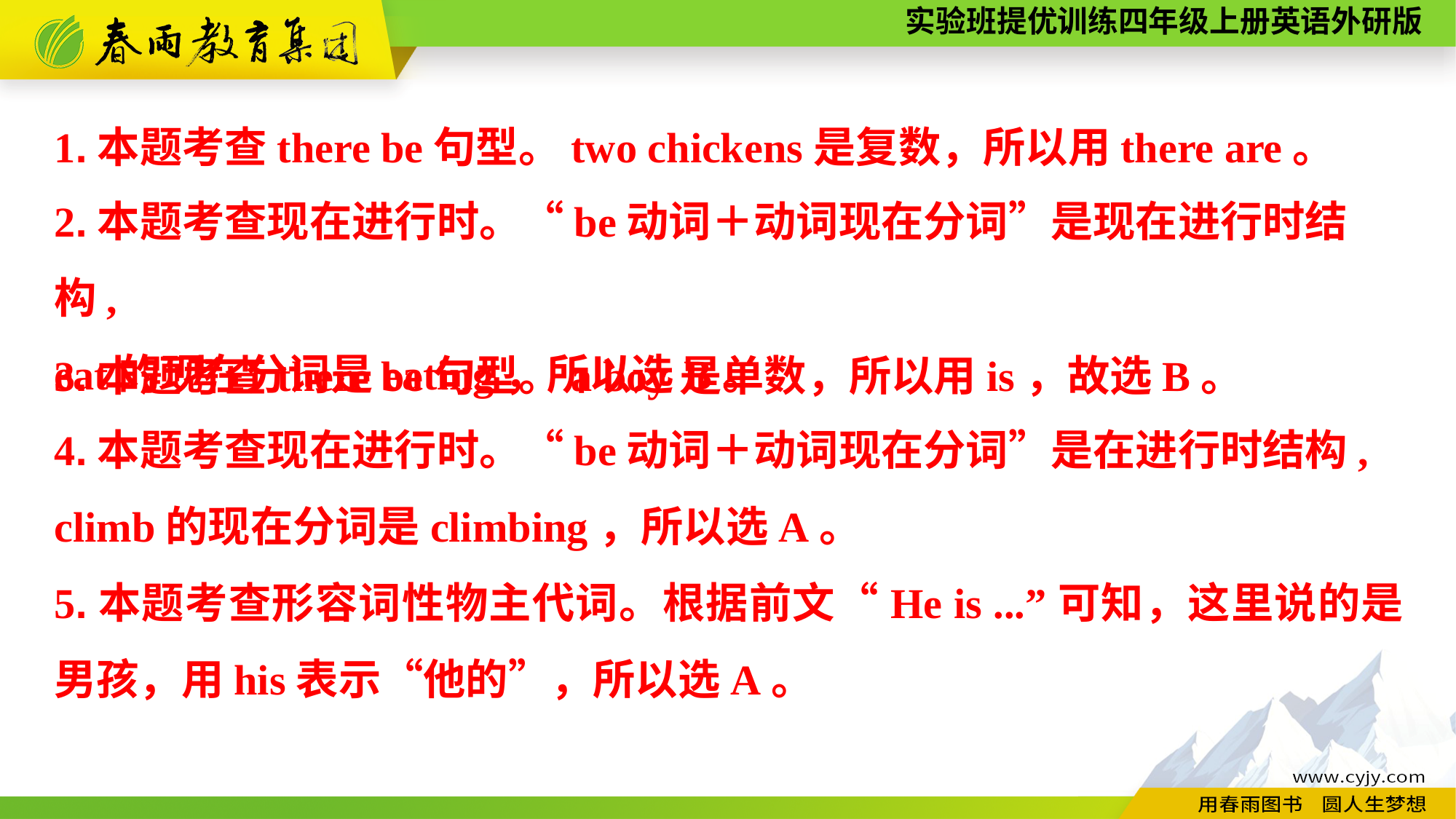

1.本题考查there be句型。two chickens是复数，所以用there are。
2.本题考查现在进行时。“be动词＋动词现在分词”是现在进行时结构,
eat的现在分词是eating，所以选B。
3.本题考查there be句型。a boy是单数，所以用is，故选B。
4.本题考查现在进行时。“be动词＋动词现在分词”是在进行时结构,
climb的现在分词是climbing，所以选A。
5.本题考查形容词性物主代词。根据前文“He is ...”可知，这里说的是男孩，用his表示“他的”，所以选A。